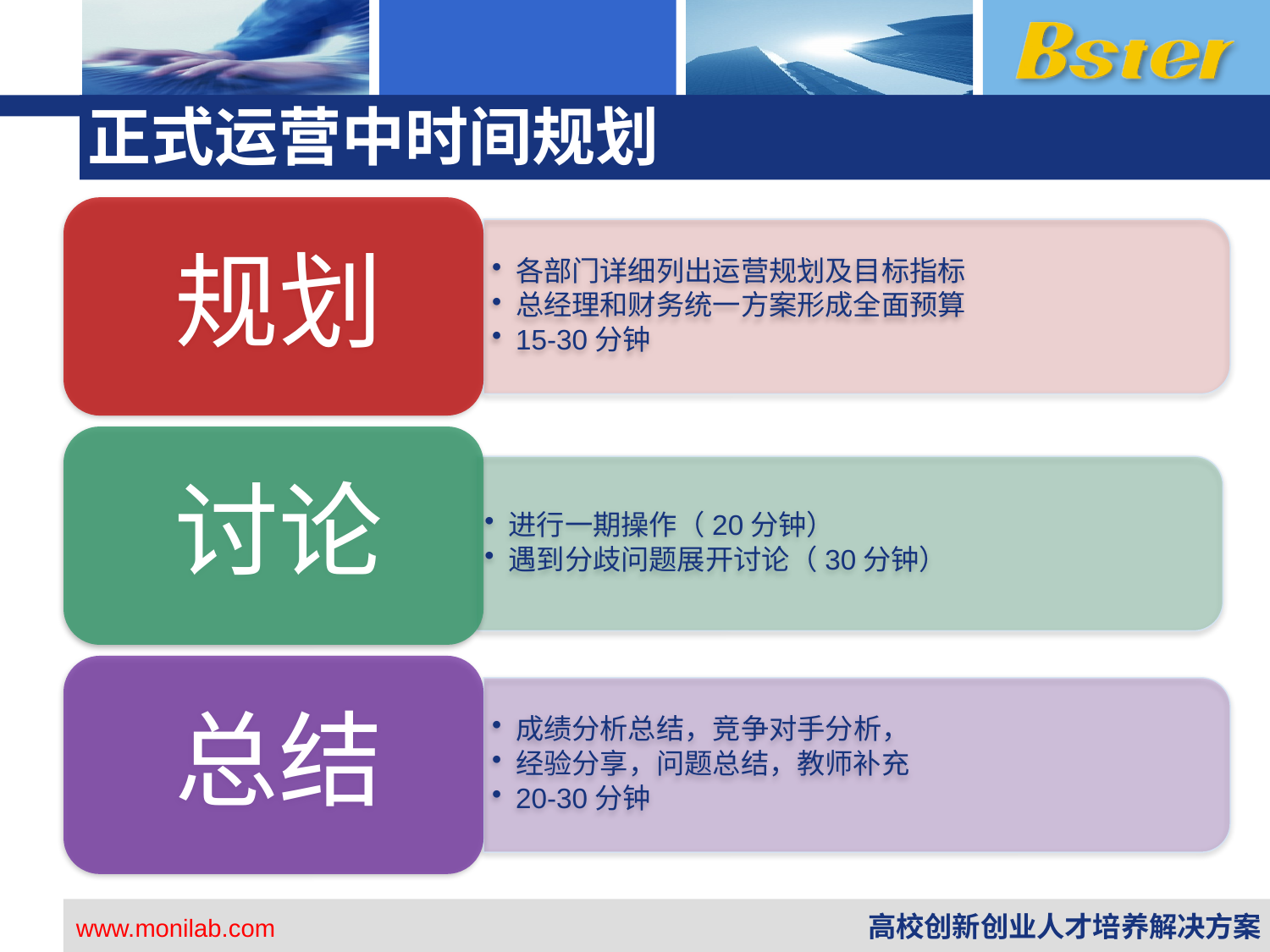

# 正式运营中时间规划
各部门详细列出运营规划及目标指标
总经理和财务统一方案形成全面预算
15-30分钟
规划
进行一期操作（20分钟）
遇到分歧问题展开讨论（30分钟）
讨论
成绩分析总结，竞争对手分析，
经验分享，问题总结，教师补充
20-30分钟
总结